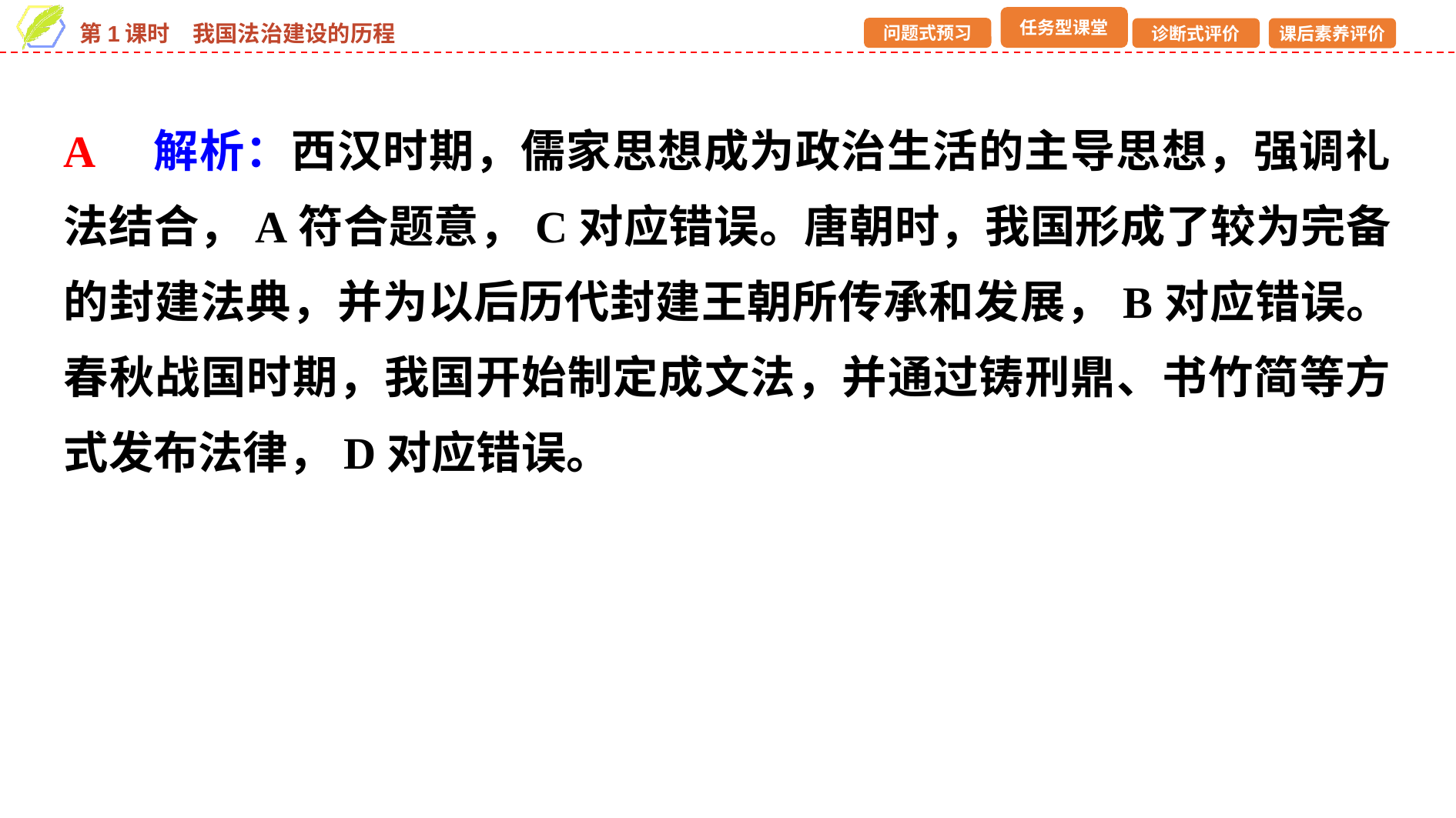

A　解析：西汉时期，儒家思想成为政治生活的主导思想，强调礼法结合，A符合题意，C对应错误。唐朝时，我国形成了较为完备的封建法典，并为以后历代封建王朝所传承和发展，B对应错误。春秋战国时期，我国开始制定成文法，并通过铸刑鼎、书竹简等方式发布法律，D对应错误。